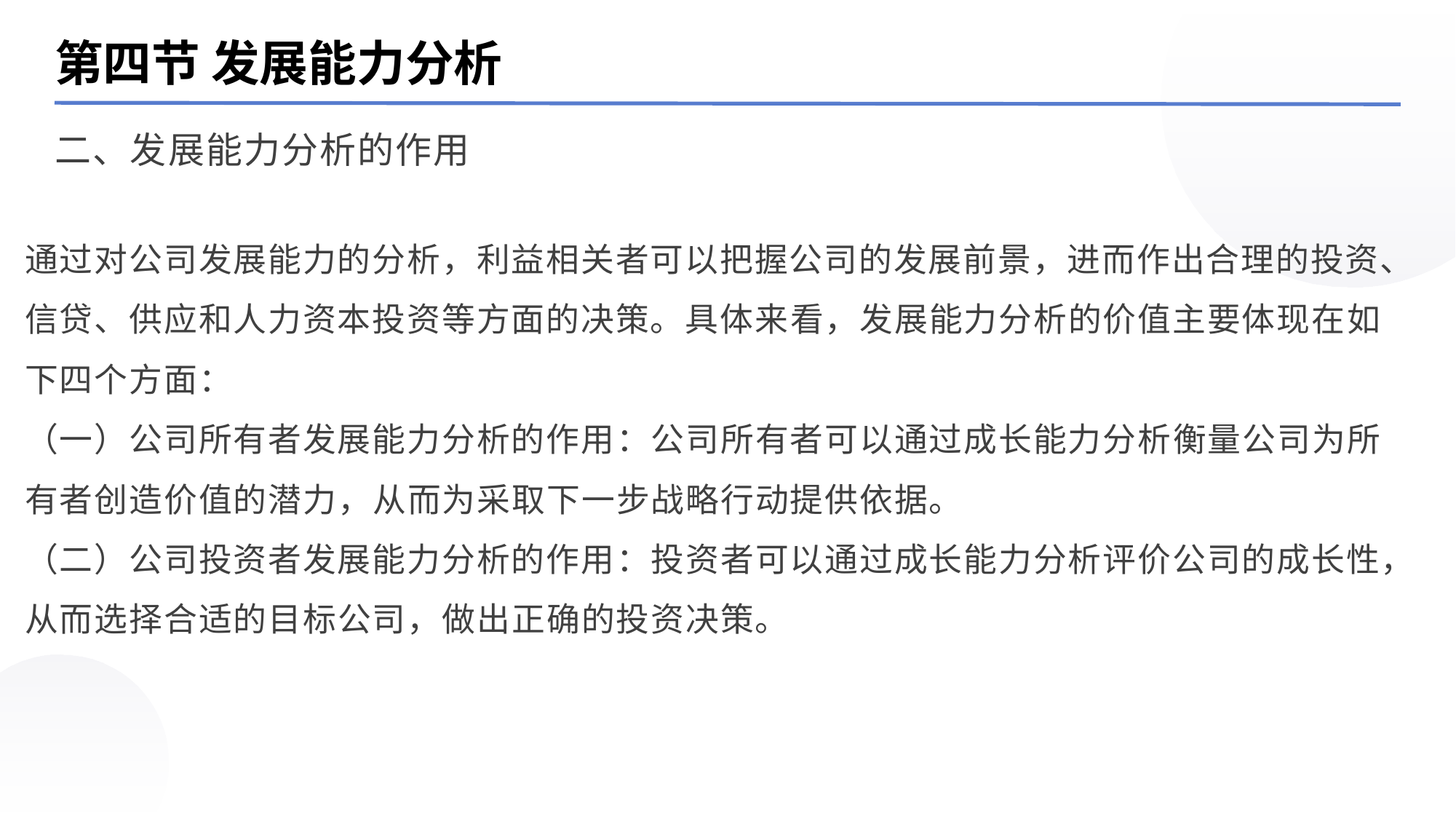

第四节 发展能力分析
二、发展能力分析的作用

通过对公司发展能力的分析，利益相关者可以把握公司的发展前景，进而作出合理的投资、信贷、供应和人力资本投资等方面的决策。具体来看，发展能力分析的价值主要体现在如下四个方面：
（一）公司所有者发展能力分析的作用：公司所有者可以通过成长能力分析衡量公司为所有者创造价值的潜力，从而为采取下一步战略行动提供依据。
（二）公司投资者发展能力分析的作用：投资者可以通过成长能力分析评价公司的成长性，从而选择合适的目标公司，做出正确的投资决策。

81